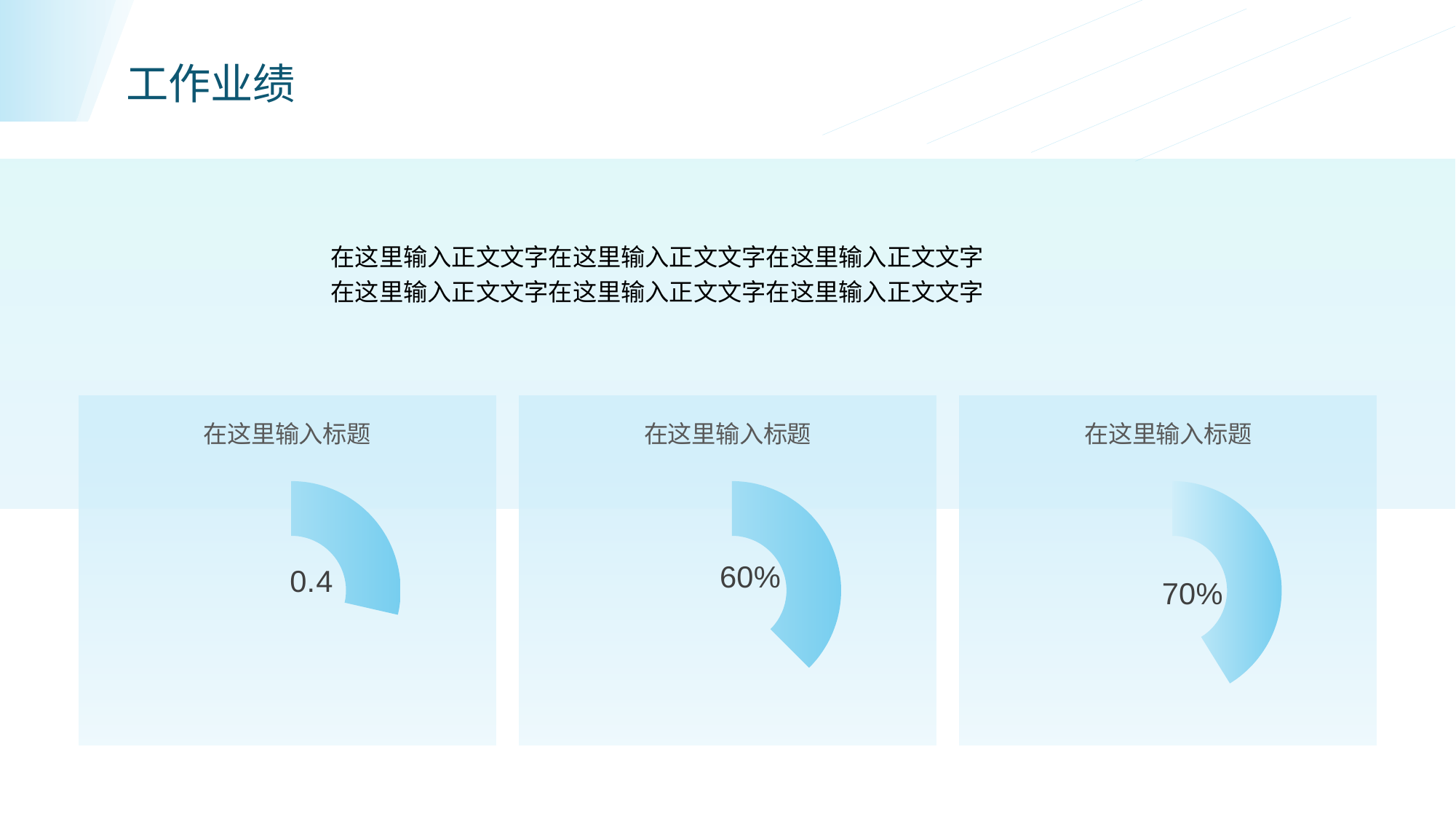

# 工作业绩

在这里输入正文文字在这里输入正文文字在这里输入正文文字
在这里输入正文文字在这里输入正文文字在这里输入正文文字

### Chart: 在这里输入标题

| Category | 占比 |
|---|---|
| 类型1 | 0.4 |
| 辅助 | 1.0 |

### Chart: 在这里输入标题

| Category | 占比 |
|---|---|
| 类型1 | 0.6 |
| 辅助 | 1.0 |

### Chart: 在这里输入标题

| Category | 占比 |
|---|---|
| 类型1 | 0.7 |
| 辅助 | 1.0 |